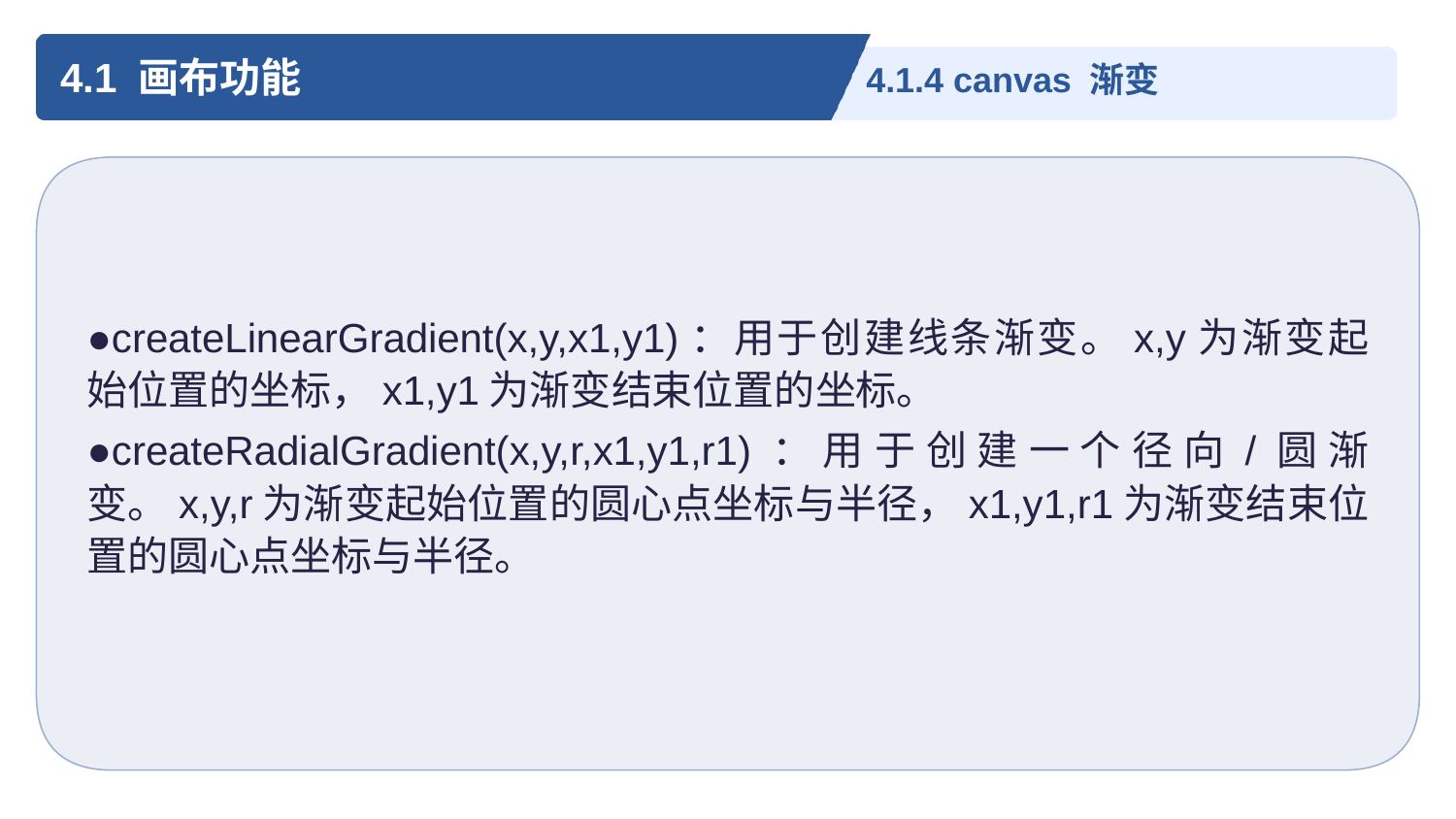

4.1 画布功能
4.1.4 canvas 渐变

●createLinearGradient(x,y,x1,y1)：用于创建线条渐变。x,y为渐变起始位置的坐标，x1,y1为渐变结束位置的坐标。
●createRadialGradient(x,y,r,x1,y1,r1)：用于创建一个径向/圆渐变。x,y,r为渐变起始位置的圆心点坐标与半径，x1,y1,r1为渐变结束位置的圆心点坐标与半径。